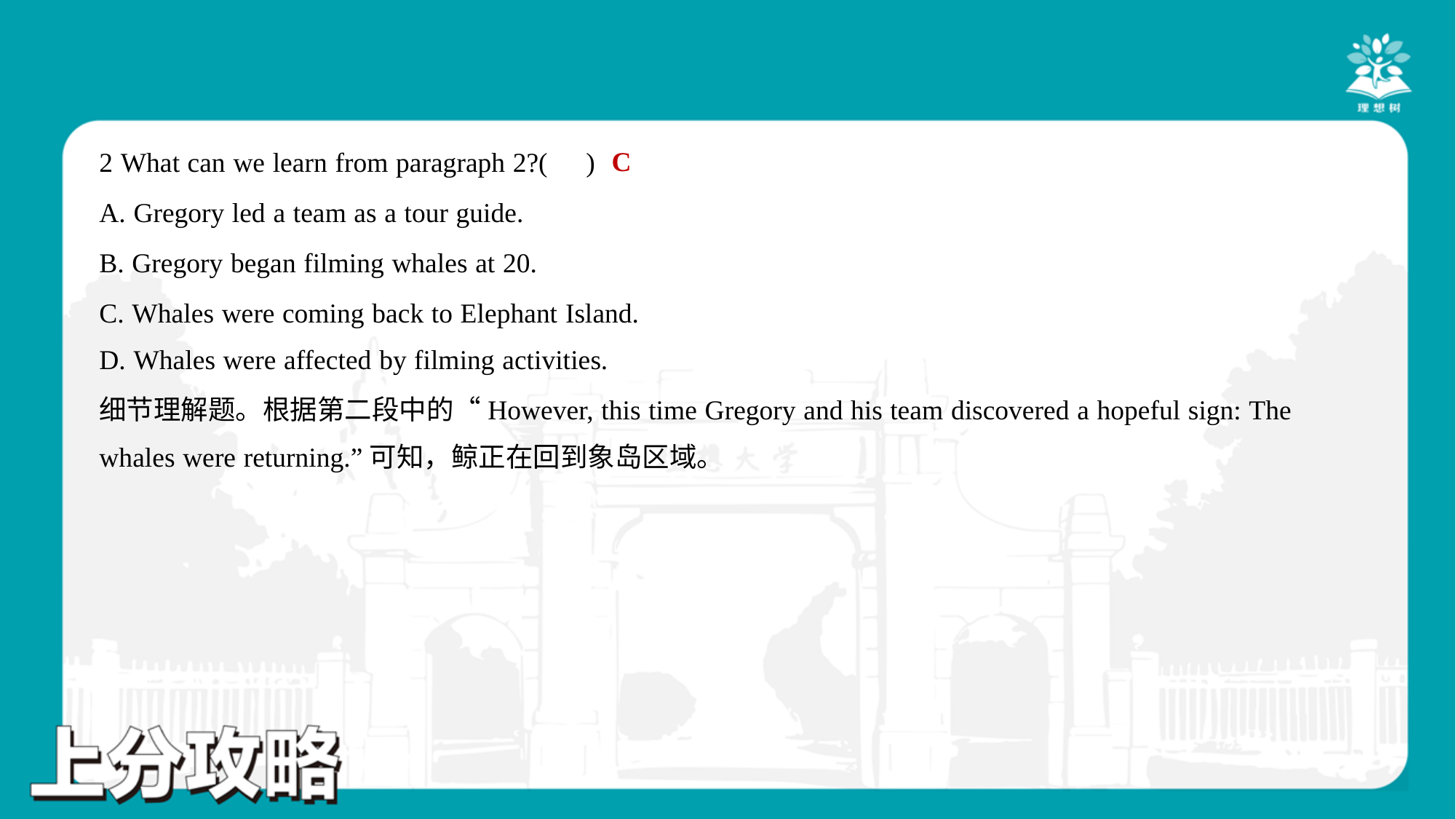

C
2 What can we learn from paragraph 2?(     )
A. Gregory led a team as a tour guide.
B. Gregory began filming whales at 20.
C. Whales were coming back to Elephant Island.
D. Whales were affected by filming activities.
细节理解题。根据第二段中的“However, this time Gregory and his team discovered a hopeful sign: The
whales were returning.”可知，鲸正在回到象岛区域。